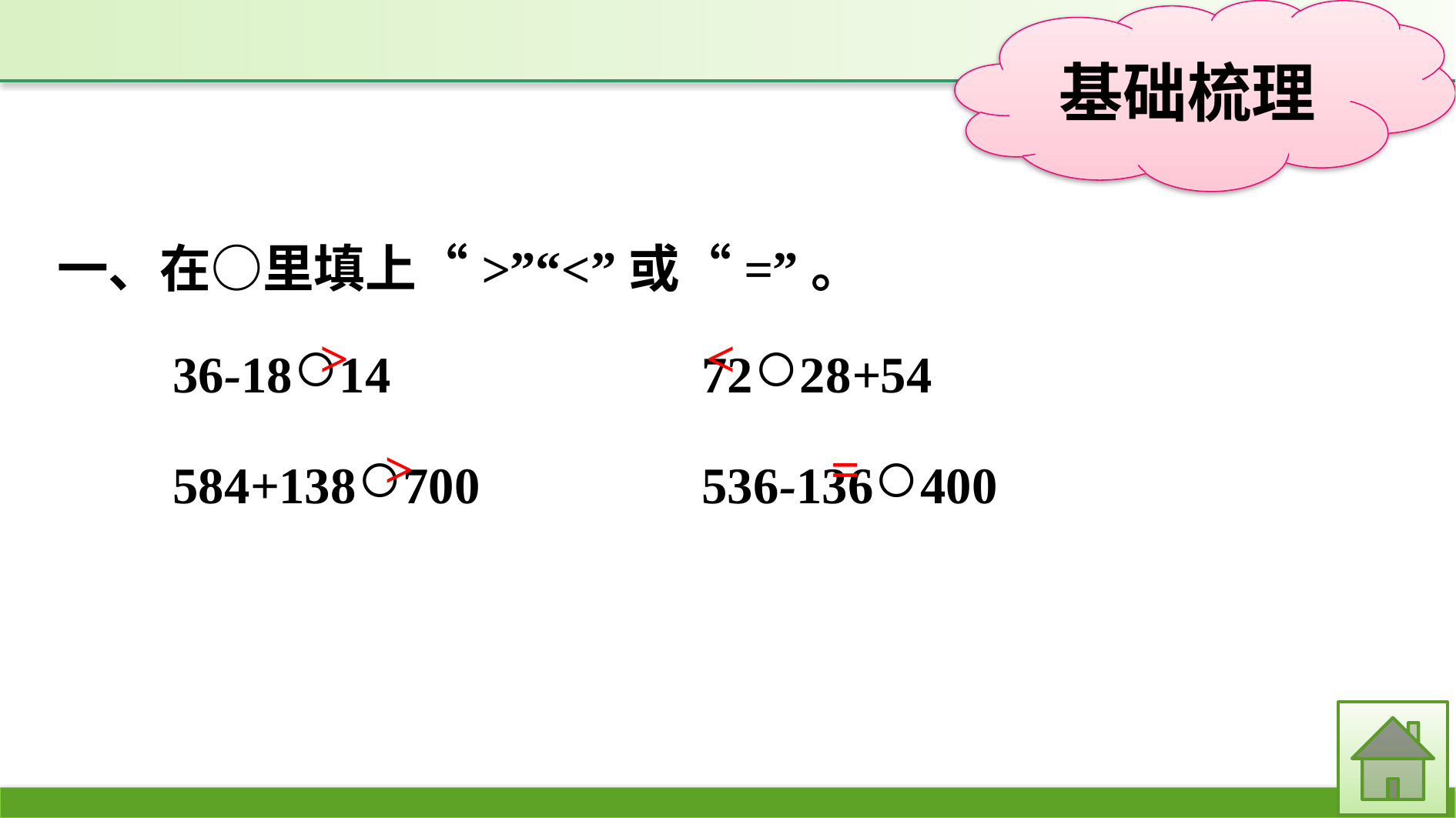

一、在○里填上“>”“<”或“=”。
36-18○14			72○28+54
584+138○700		536-136○400
>
<
>
=